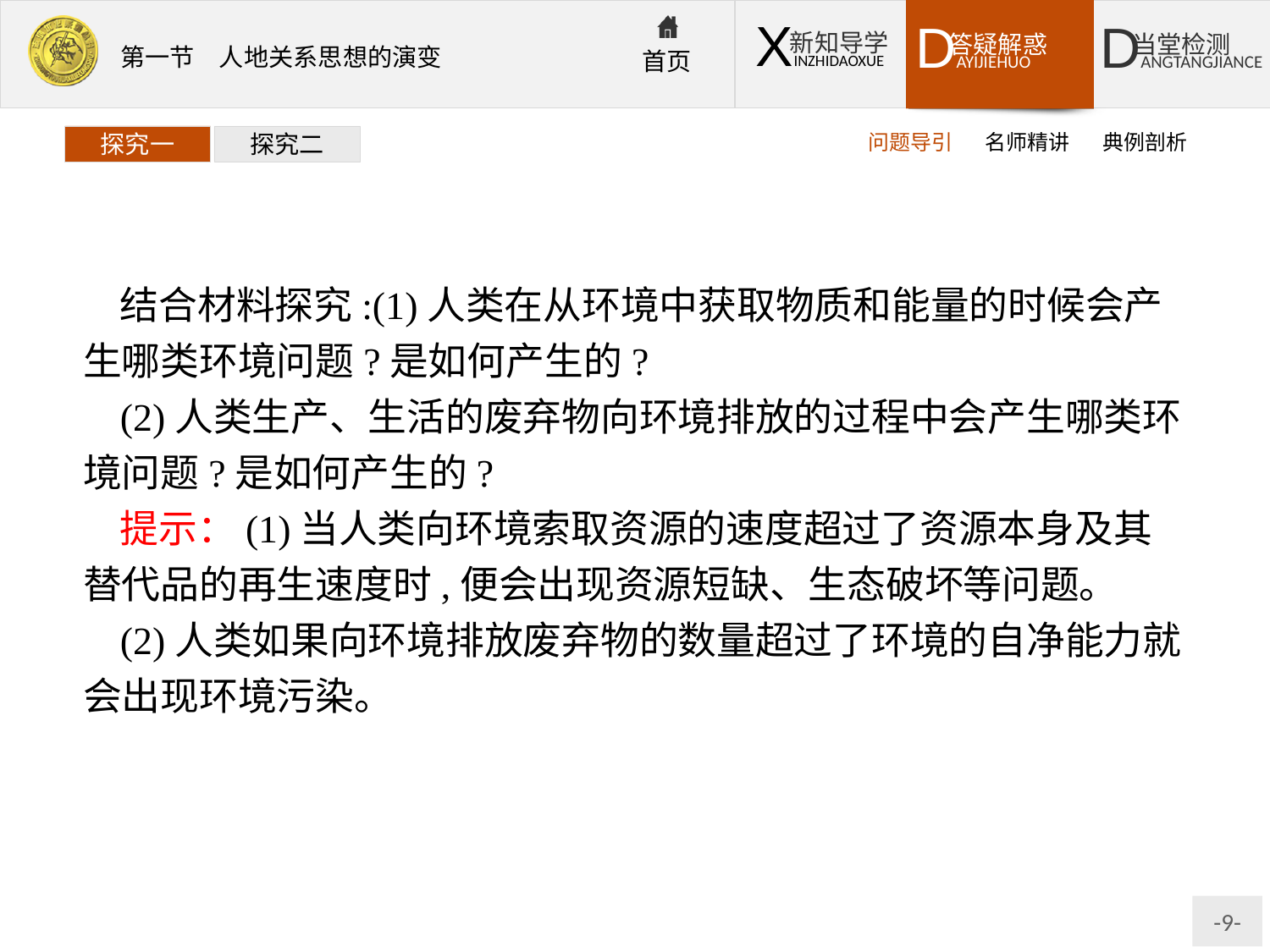

问题导引
名师精讲
典例剖析
探究一
探究二
结合材料探究:(1)人类在从环境中获取物质和能量的时候会产生哪类环境问题?是如何产生的?
(2)人类生产、生活的废弃物向环境排放的过程中会产生哪类环境问题?是如何产生的?
提示：(1)当人类向环境索取资源的速度超过了资源本身及其替代品的再生速度时,便会出现资源短缺、生态破坏等问题。
(2)人类如果向环境排放废弃物的数量超过了环境的自净能力就会出现环境污染。